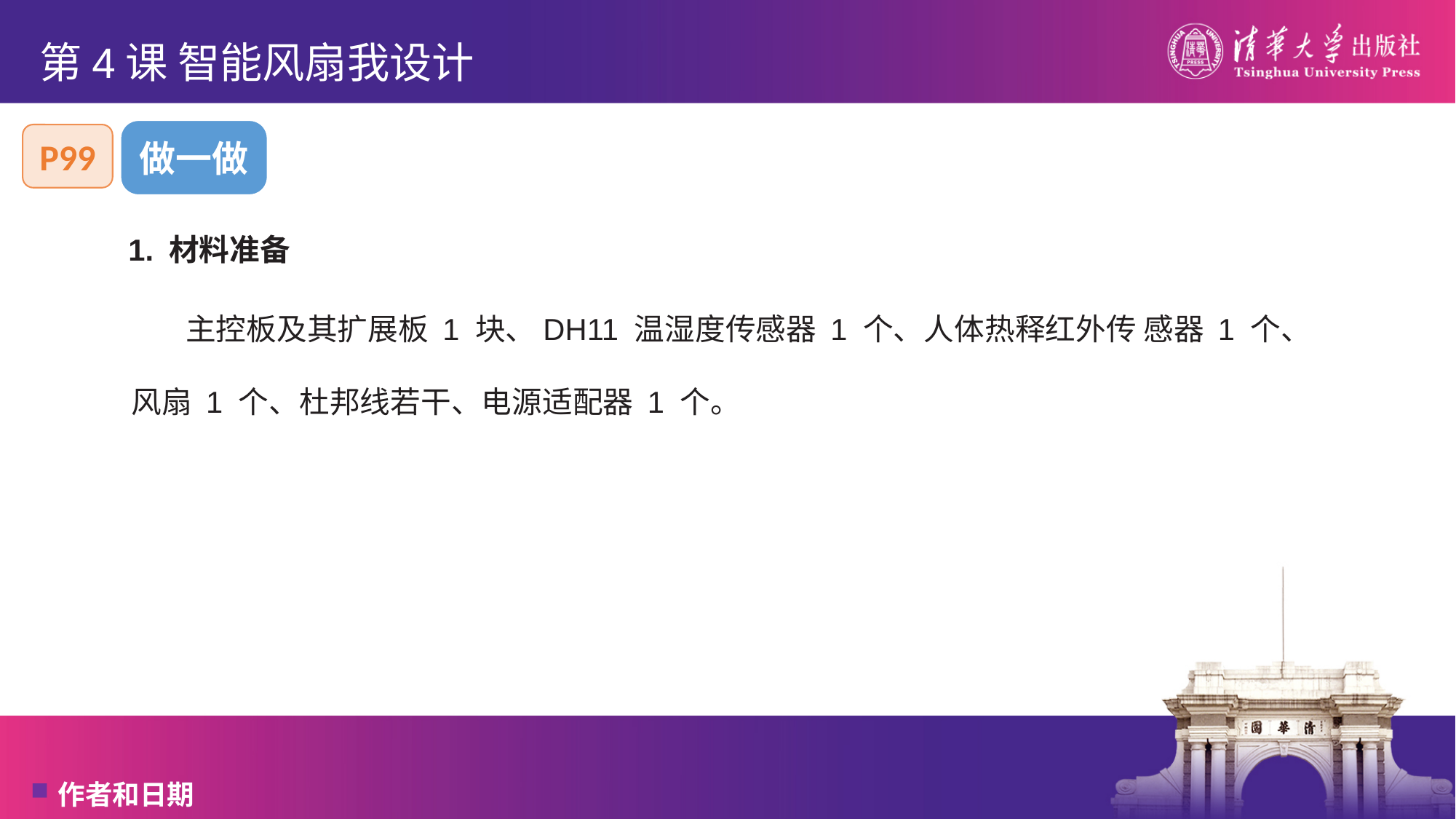

# 第4课 智能风扇我设计
做一做
P99
1. 材料准备
       主控板及其扩展板 1 块、DH11 温湿度传感器 1 个、人体热释红外传 感器 1 个、风扇 1 个、杜邦线若干、电源适配器 1 个。
作者和日期